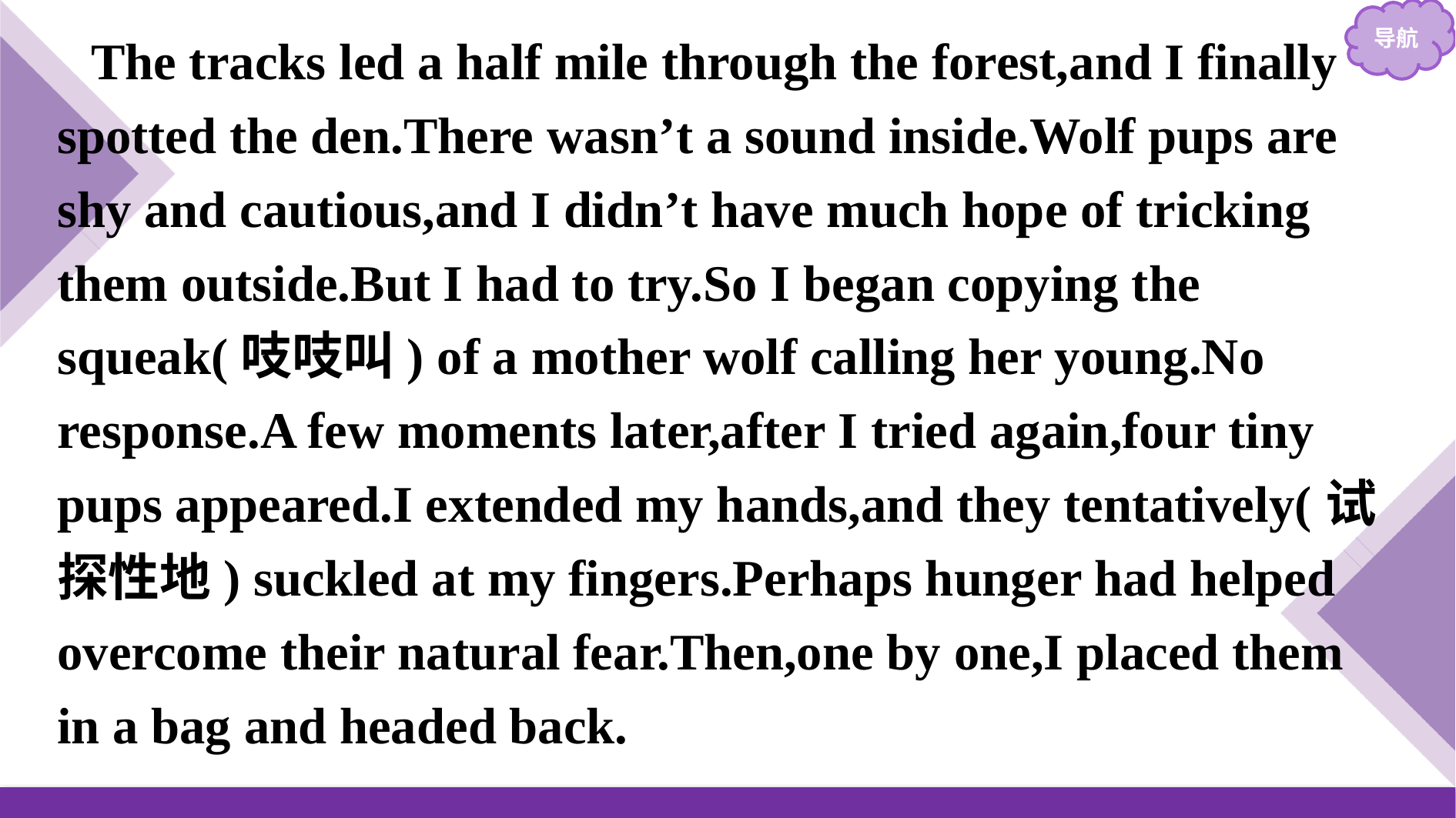

The tracks led a half mile through the forest,and I finally spotted the den.There wasn’t a sound inside.Wolf pups are shy and cautious,and I didn’t have much hope of tricking them outside.But I had to try.So I began copying the squeak(吱吱叫) of a mother wolf calling her young.No response.A few moments later,after I tried again,four tiny pups appeared.I extended my hands,and they tentatively(试探性地) suckled at my fingers.Perhaps hunger had helped overcome their natural fear.Then,one by one,I placed them in a bag and headed back.